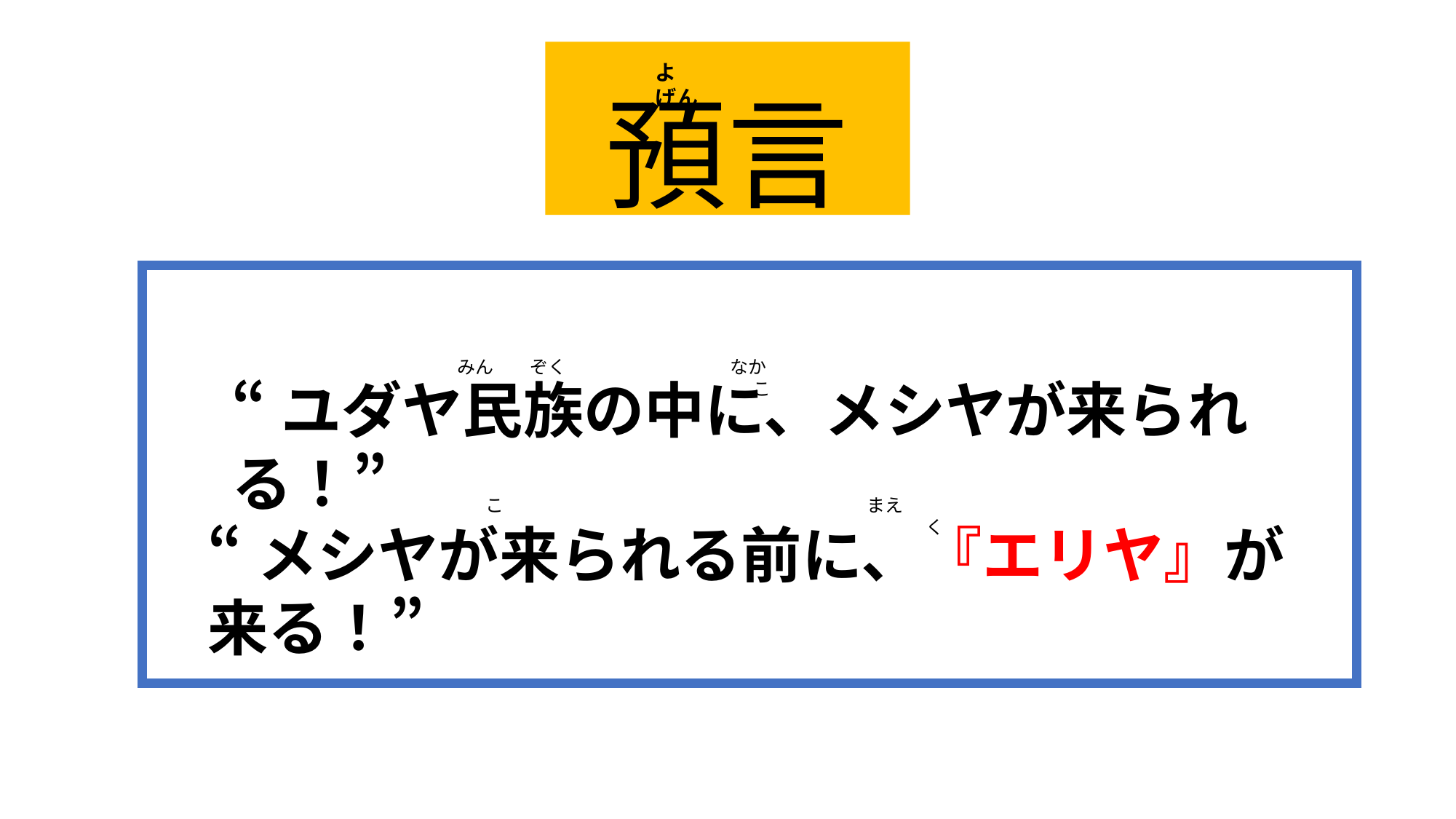

よ　　　　　　 　げん
預言

みん　　ぞく　　　　　　　　　なか　　　　　　　　　　　　　　　　　　　　　　　　　　　　　　　　　 こ
“ユダヤ民族の中に、メシヤが来られる！”
こ　　　　　　　　　　　　　　　　　　　　まえ　　　　　　　　　　　　　　　　　　　　　　　　　　　　　　　　　　　　　　　　　 く
“メシヤが来られる前に、『エリヤ』が来る！”